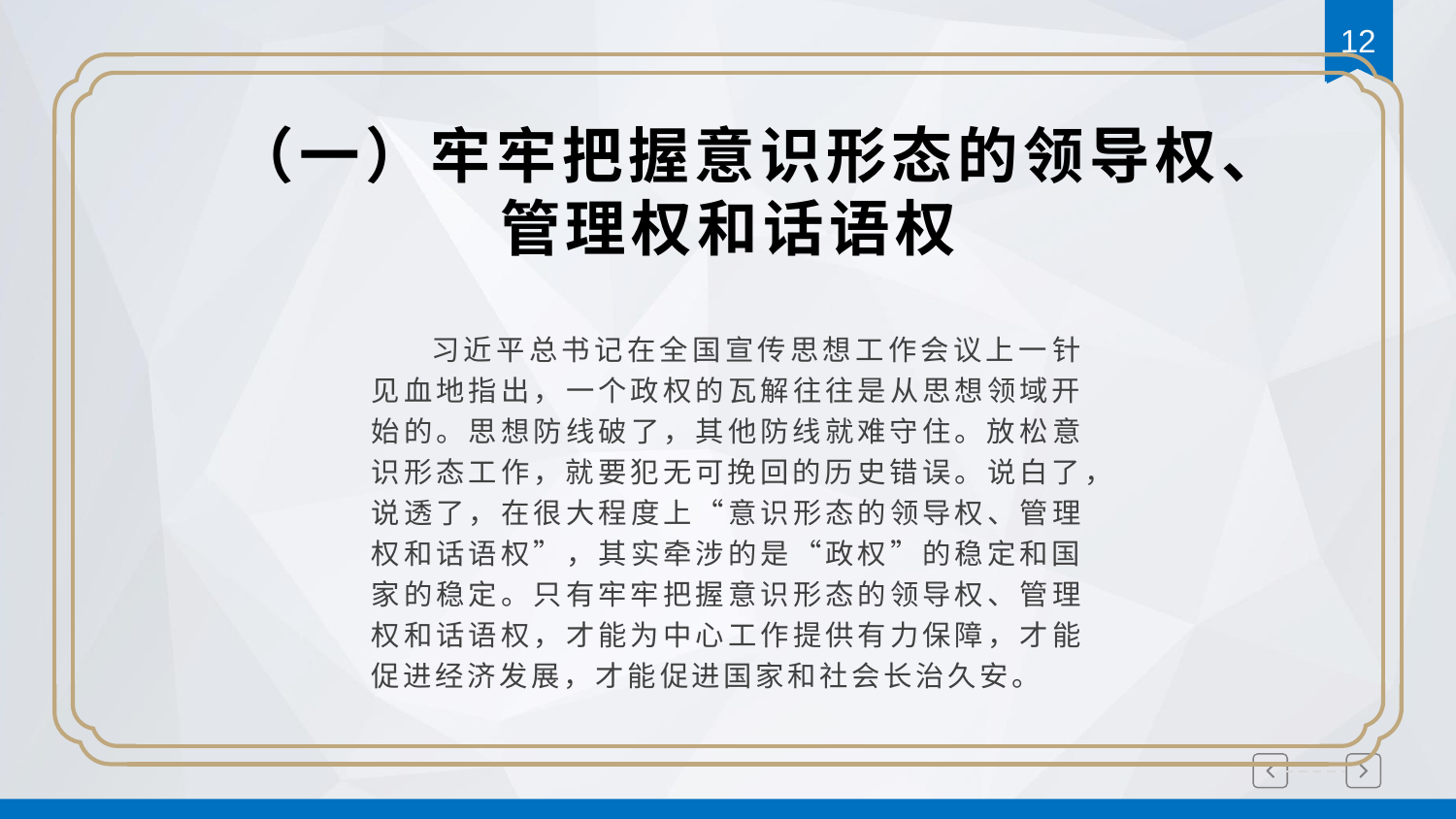

（一）牢牢把握意识形态的领导权、管理权和话语权
     习近平总书记在全国宣传思想工作会议上一针见血地指出，一个政权的瓦解往往是从思想领域开始的。思想防线破了，其他防线就难守住。放松意识形态工作，就要犯无可挽回的历史错误。说白了，说透了，在很大程度上“意识形态的领导权、管理权和话语权”，其实牵涉的是“政权”的稳定和国家的稳定。只有牢牢把握意识形态的领导权、管理权和话语权，才能为中心工作提供有力保障，才能促进经济发展，才能促进国家和社会长治久安。